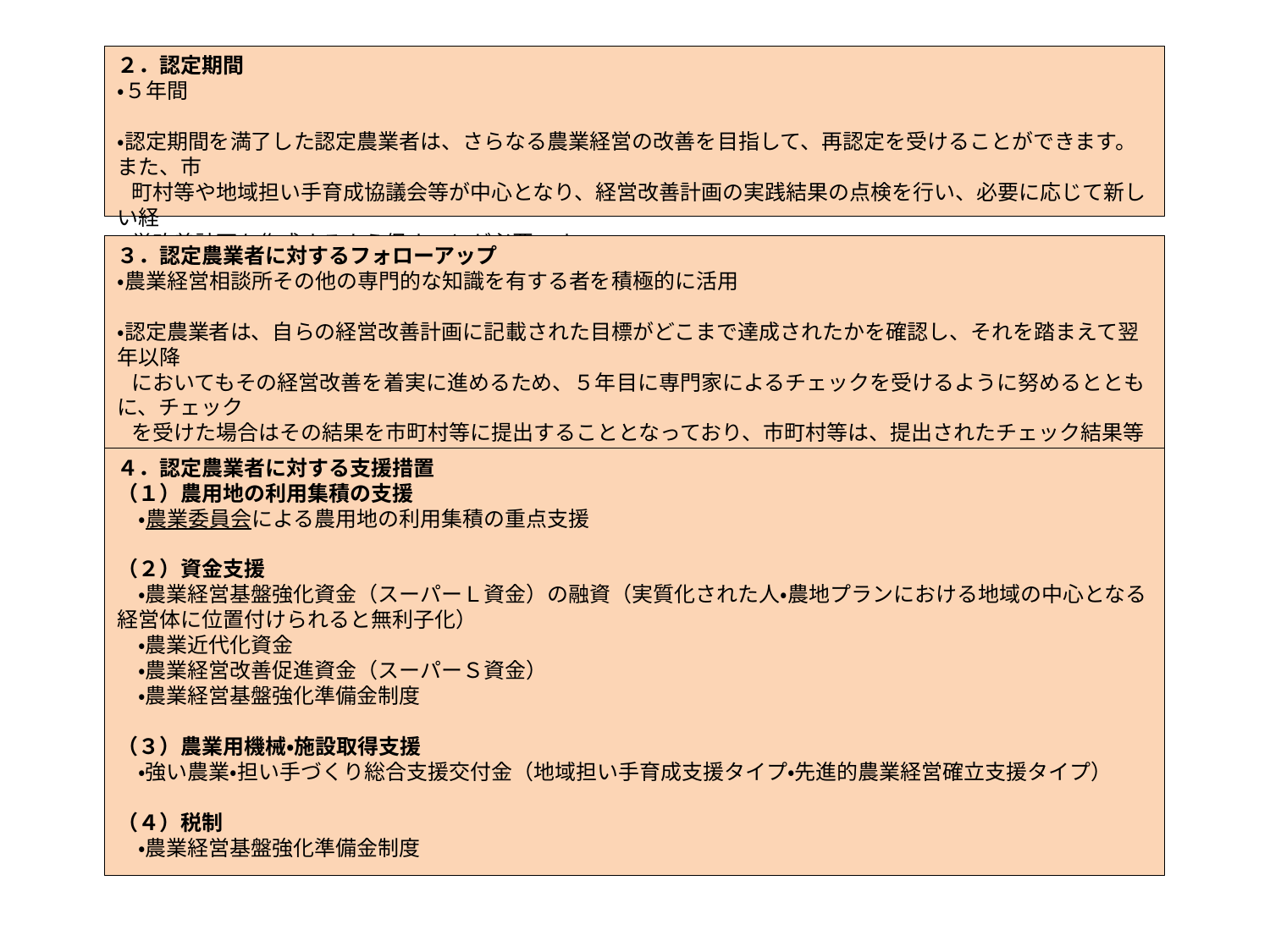

２．認定期間
・５年間

・認定期間を満了した認定農業者は、さらなる農業経営の改善を目指して、再認定を受けることができます。また、市
  町村等や地域担い手育成協議会等が中心となり、経営改善計画の実践結果の点検を行い、必要に応じて新しい経
  営改善計画を作成するよう促すことが必要です。
３．認定農業者に対するフォローアップ
・農業経営相談所その他の専門的な知識を有する者を積極的に活用

・認定農業者は、自らの経営改善計画に記載された目標がどこまで達成されたかを確認し、それを踏まえて翌年以降
  においてもその経営改善を着実に進めるため、５年目に専門家によるチェックを受けるように努めるとともに、チェック
  を受けた場合はその結果を市町村等に提出することとなっており、市町村等は、提出されたチェック結果等から適切
  な指導・助言を行います。
４．認定農業者に対する支援措置
（１）農用地の利用集積の支援
　・農業委員会による農用地の利用集積の重点支援

（２）資金支援
　・農業経営基盤強化資金（スーパーＬ資金）の融資（実質化された人・農地プランにおける地域の中心となる経営体に位置付けられると無利子化）
　・農業近代化資金
　・農業経営改善促進資金（スーパーＳ資金）
　・農業経営基盤強化準備金制度

（３）農業用機械・施設取得支援
　・強い農業・担い手づくり総合支援交付金（地域担い手育成支援タイプ・先進的農業経営確立支援タイプ）

（４）税制
　・農業経営基盤強化準備金制度